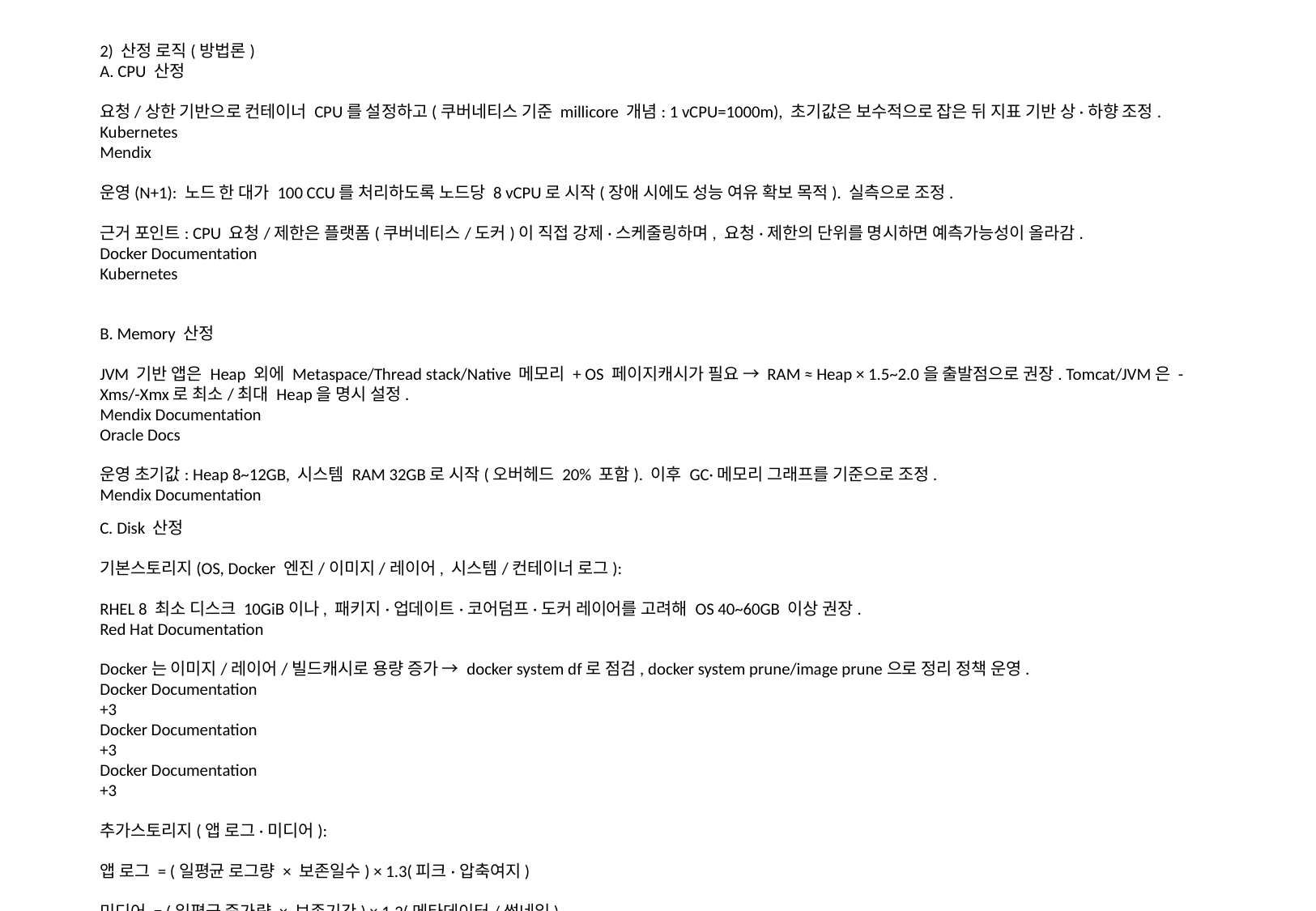

2) 산정 로직(방법론)
A. CPU 산정

요청/상한 기반으로 컨테이너 CPU를 설정하고(쿠버네티스 기준 millicore 개념: 1 vCPU=1000m), 초기값은 보수적으로 잡은 뒤 지표 기반 상·하향 조정.
Kubernetes
Mendix

운영(N+1): 노드 한 대가 100 CCU를 처리하도록 노드당 8 vCPU로 시작(장애 시에도 성능 여유 확보 목적). 실측으로 조정.

근거 포인트: CPU 요청/제한은 플랫폼(쿠버네티스/도커)이 직접 강제·스케줄링하며, 요청·제한의 단위를 명시하면 예측가능성이 올라감.
Docker Documentation
Kubernetes
B. Memory 산정

JVM 기반 앱은 Heap 외에 Metaspace/Thread stack/Native 메모리 + OS 페이지캐시가 필요 → RAM ≈ Heap × 1.5~2.0을 출발점으로 권장. Tomcat/JVM은 -Xms/-Xmx로 최소/최대 Heap을 명시 설정.
Mendix Documentation
Oracle Docs

운영 초기값: Heap 8~12GB, 시스템 RAM 32GB로 시작(오버헤드 20% 포함). 이후 GC·메모리 그래프를 기준으로 조정.
Mendix Documentation
C. Disk 산정

기본스토리지(OS, Docker 엔진/이미지/레이어, 시스템/컨테이너 로그):

RHEL 8 최소 디스크 10GiB이나, 패키지·업데이트·코어덤프·도커 레이어를 고려해 OS 40~60GB 이상 권장.
Red Hat Documentation

Docker는 이미지/레이어/빌드캐시로 용량 증가 → docker system df로 점검, docker system prune/image prune으로 정리 정책 운영.
Docker Documentation
+3
Docker Documentation
+3
Docker Documentation
+3

추가스토리지(앱 로그·미디어):

앱 로그 = (일평균 로그량 × 보존일수) × 1.3(피크·압축여지)

미디어 = (일평균 증가량 × 보존기간) × 1.2(메타데이터/썸네일)

Mendix Docker 빌드팩의 파일 저장 경로(PV 마운트 필요) 참고 ⇒ 파일 업로드는 /opt/mendix/build/data/files에 영구 저장 권장.
Medium